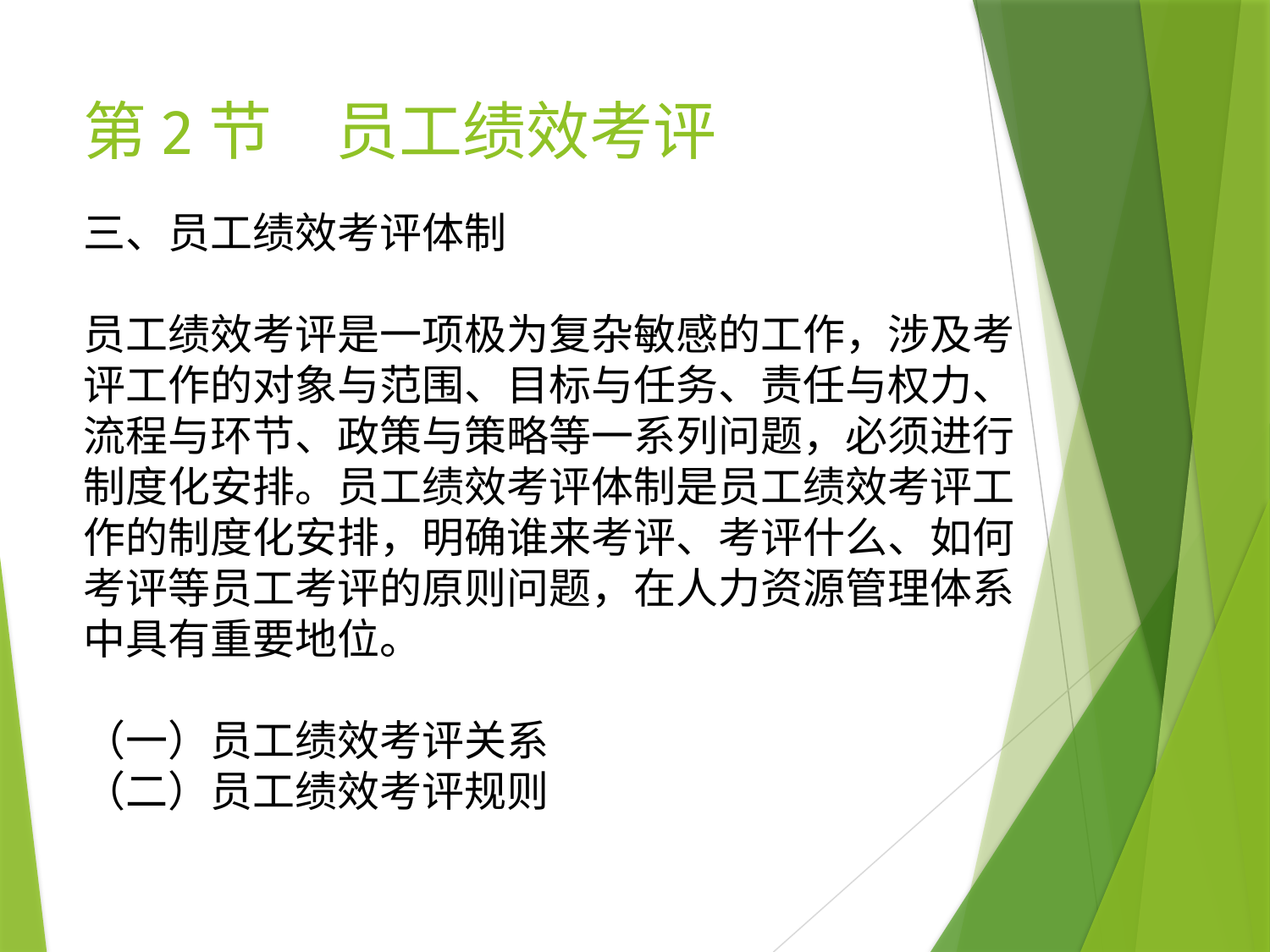

# 第2节　员工绩效考评
三、员工绩效考评体制

员工绩效考评是一项极为复杂敏感的工作，涉及考评工作的对象与范围、目标与任务、责任与权力、流程与环节、政策与策略等一系列问题，必须进行制度化安排。员工绩效考评体制是员工绩效考评工作的制度化安排，明确谁来考评、考评什么、如何考评等员工考评的原则问题，在人力资源管理体系中具有重要地位。

（一）员工绩效考评关系
（二）员工绩效考评规则